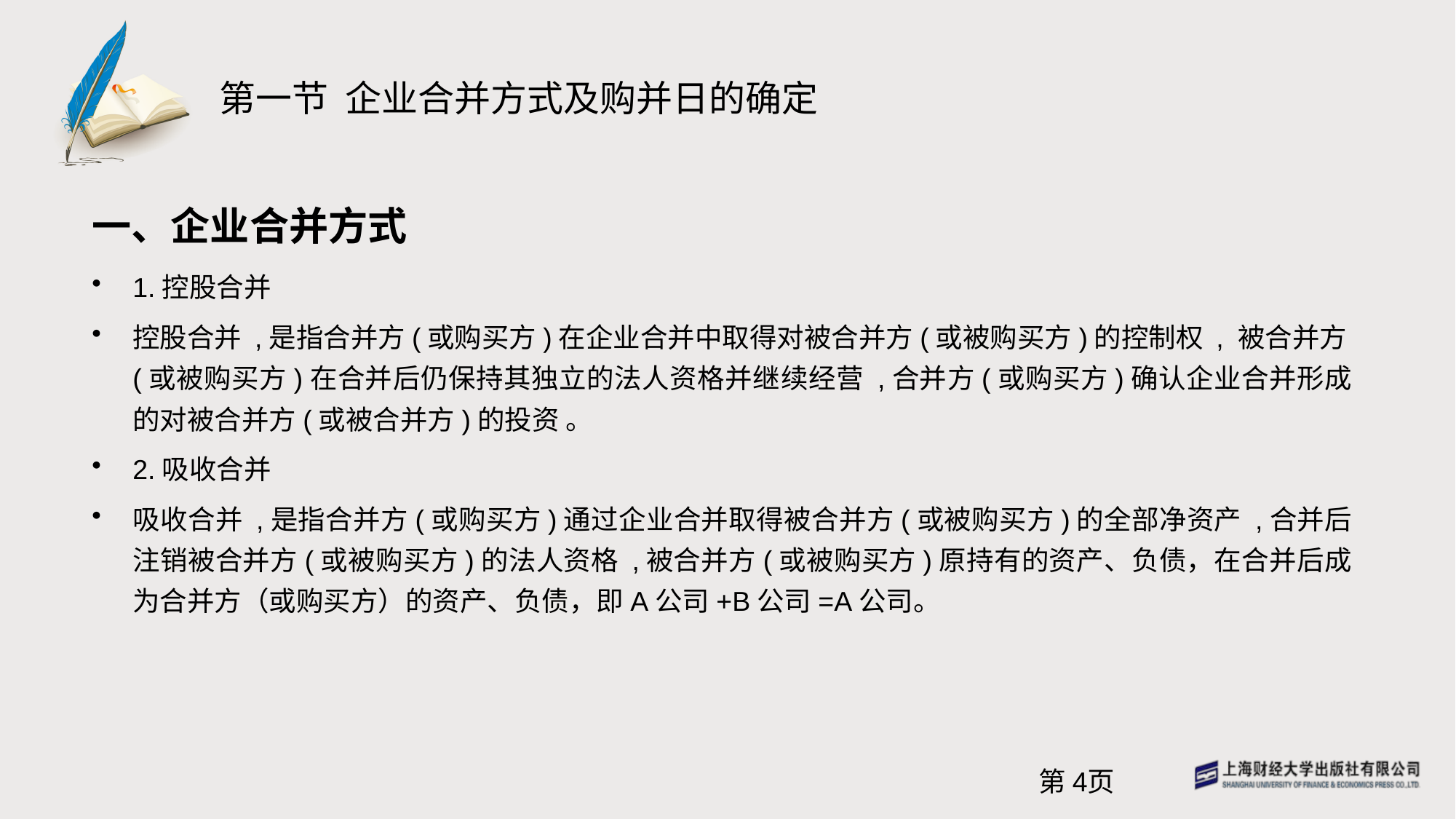

# 第一节  企业合并方式及购并日的确定
一、企业合并方式
1.控股合并
控股合并 ,是指合并方(或购买方)在企业合并中取得对被合并方(或被购买方)的控制权 , 被合并方(或被购买方)在合并后仍保持其独立的法人资格并继续经营 ,合并方(或购买方)确认企业合并形成的对被合并方(或被合并方)的投资 。
2.吸收合并
吸收合并 ,是指合并方(或购买方)通过企业合并取得被合并方(或被购买方)的全部净资产 ,合并后注销被合并方(或被购买方)的法人资格 ,被合并方(或被购买方)原持有的资产、负债，在合并后成为合并方（或购买方）的资产、负债，即A公司+B公司=A公司。

4